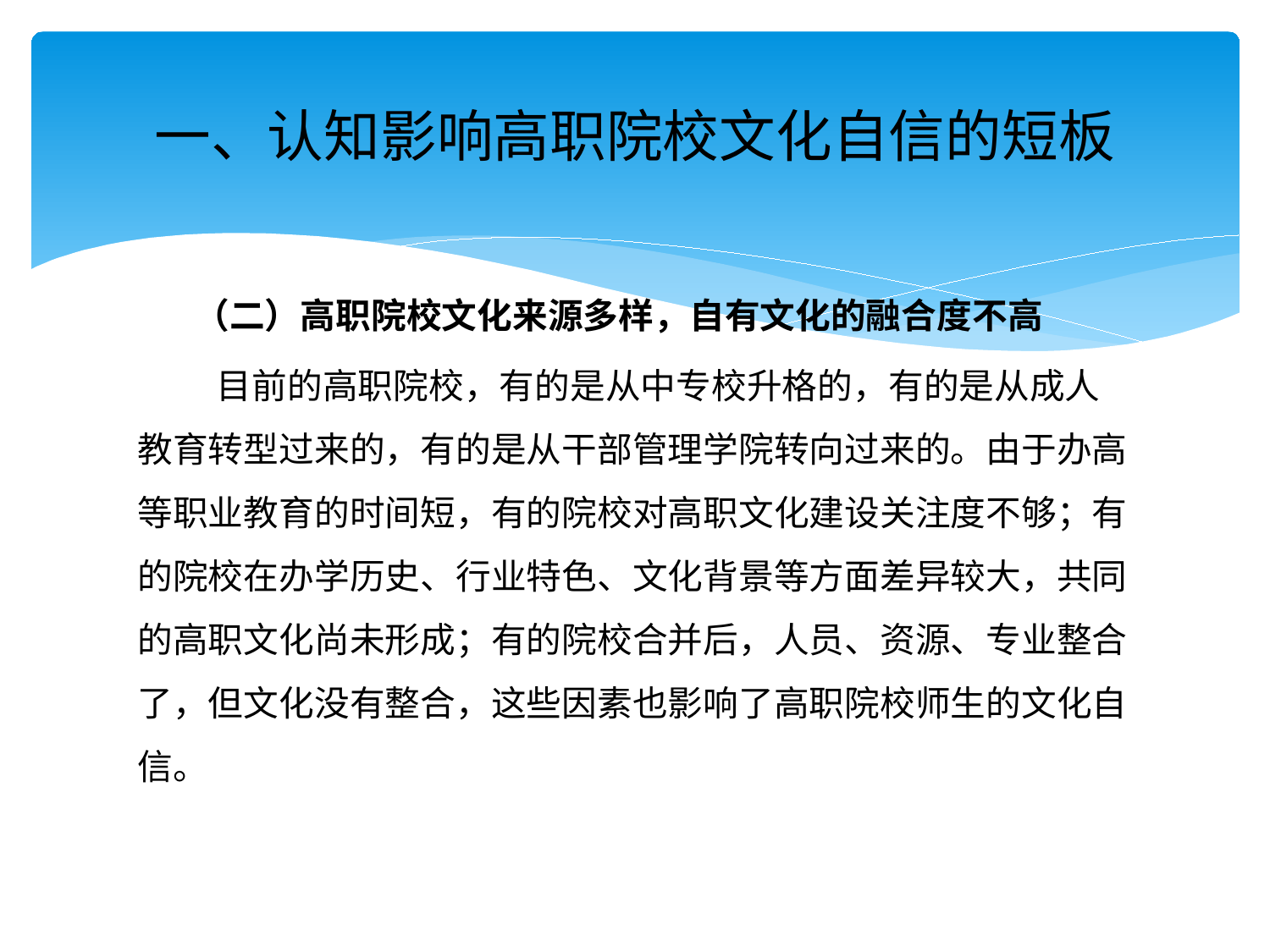

# 一、认知影响高职院校文化自信的短板
      （二）高职院校文化来源多样，自有文化的融合度不高
         目前的高职院校，有的是从中专校升格的，有的是从成人教育转型过来的，有的是从干部管理学院转向过来的。由于办高等职业教育的时间短，有的院校对高职文化建设关注度不够；有的院校在办学历史、行业特色、文化背景等方面差异较大，共同的高职文化尚未形成；有的院校合并后，人员、资源、专业整合了，但文化没有整合，这些因素也影响了高职院校师生的文化自信。